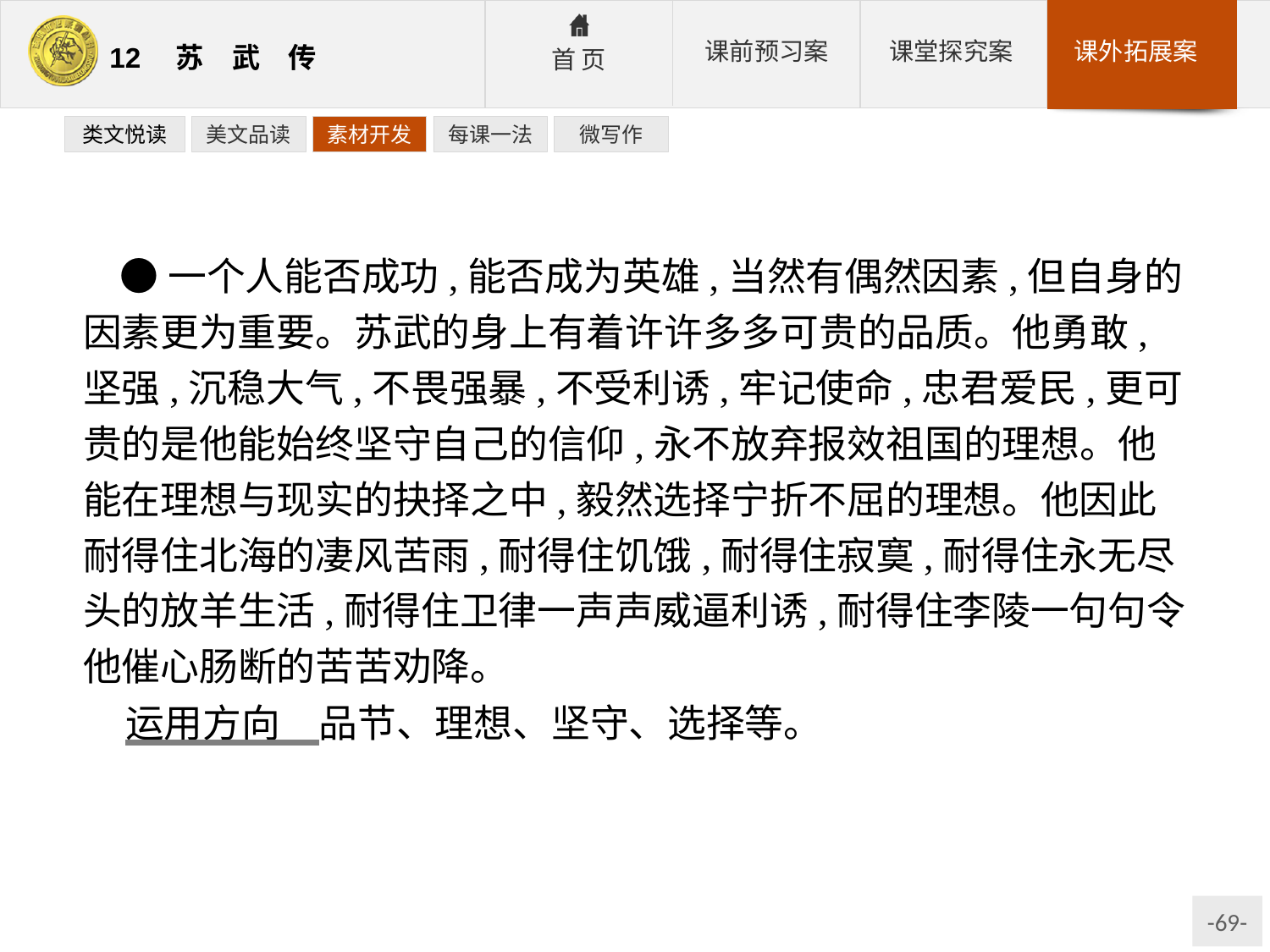

类文悦读
美文品读
素材开发
每课一法
微写作
●一个人能否成功,能否成为英雄,当然有偶然因素,但自身的因素更为重要。苏武的身上有着许许多多可贵的品质。他勇敢,坚强,沉稳大气,不畏强暴,不受利诱,牢记使命,忠君爱民,更可贵的是他能始终坚守自己的信仰,永不放弃报效祖国的理想。他能在理想与现实的抉择之中,毅然选择宁折不屈的理想。他因此耐得住北海的凄风苦雨,耐得住饥饿,耐得住寂寞,耐得住永无尽头的放羊生活,耐得住卫律一声声威逼利诱,耐得住李陵一句句令他催心肠断的苦苦劝降。
运用方向　品节、理想、坚守、选择等。